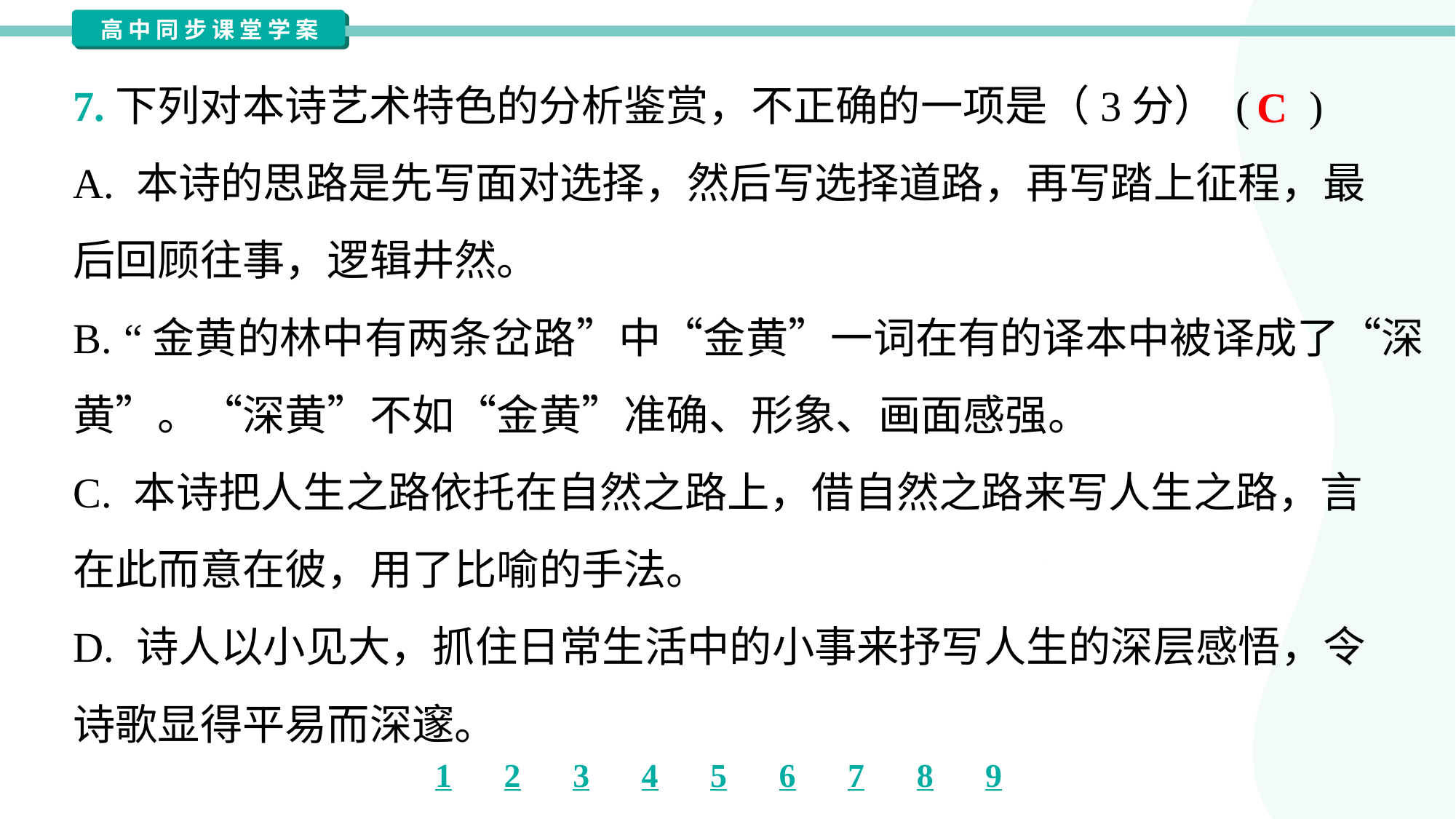

7.下列对本诗艺术特色的分析鉴赏，不正确的一项是（3分） (     )
C
A. 本诗的思路是先写面对选择，然后写选择道路，再写踏上征程，最
后回顾往事，逻辑井然。
B. “金黄的林中有两条岔路”中“金黄”一词在有的译本中被译成了“深
黄”。“深黄”不如“金黄”准确、形象、画面感强。
C. 本诗把人生之路依托在自然之路上，借自然之路来写人生之路，言
在此而意在彼，用了比喻的手法。
D. 诗人以小见大，抓住日常生活中的小事来抒写人生的深层感悟，令
诗歌显得平易而深邃。